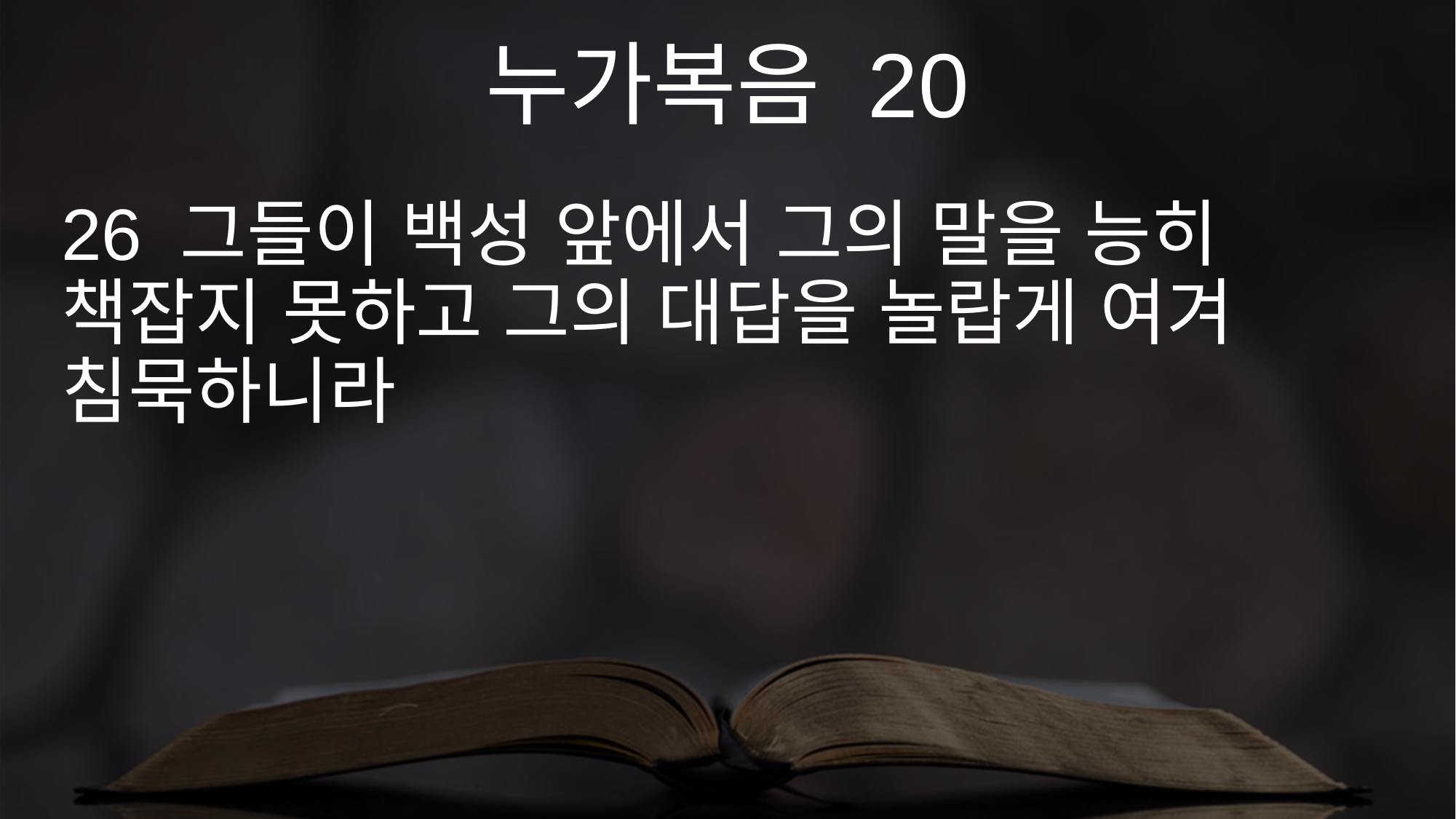

누가복음 20
26 그들이 백성 앞에서 그의 말을 능히 책잡지 못하고 그의 대답을 놀랍게 여겨 침묵하니라